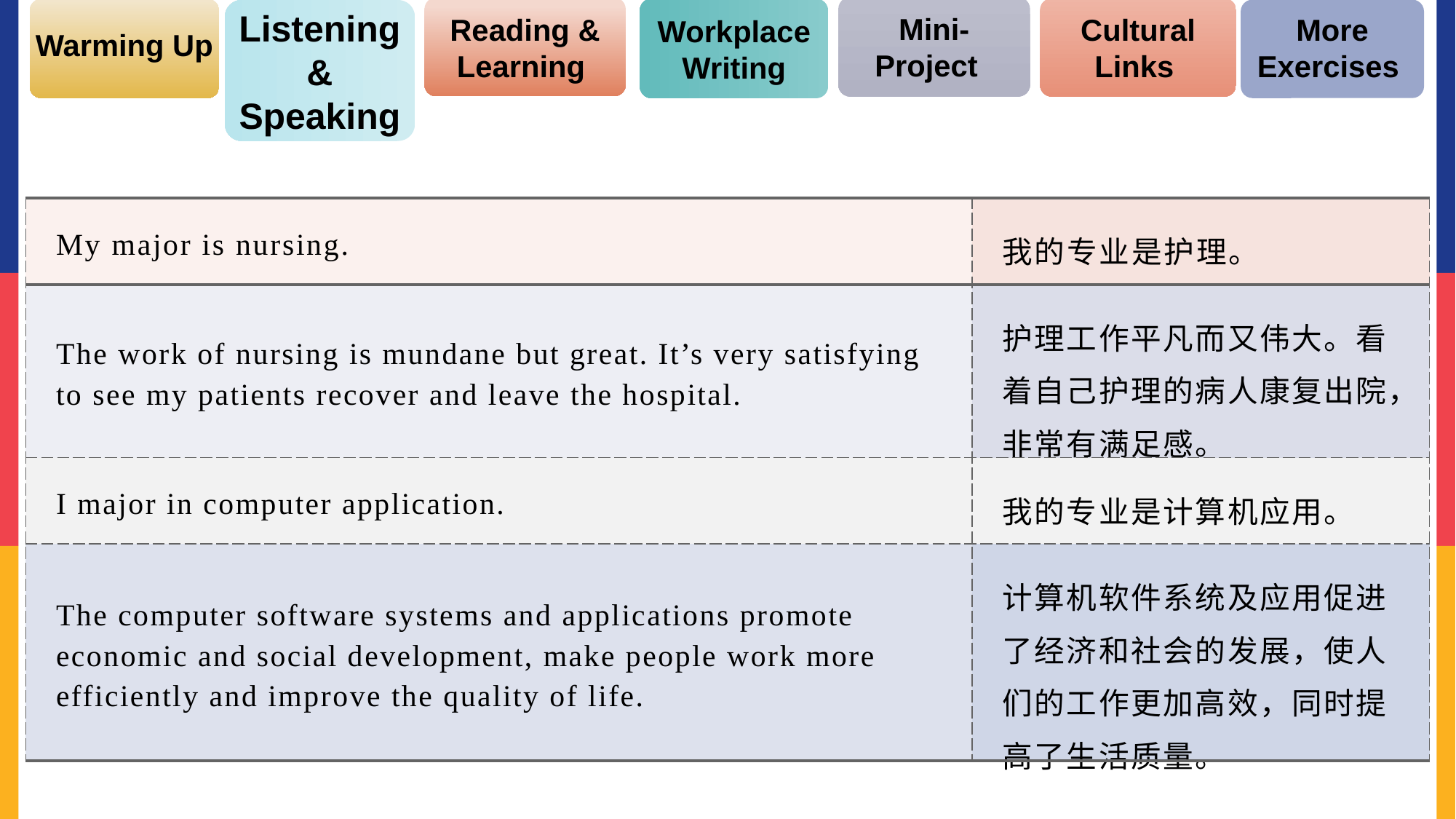

Listening & Speaking

Mini-Project
Cultural Links
Reading & Learning
More Exercises
Workplace Writing
Warming Up
| My major is nursing. | 我的专业是护理。 |
| --- | --- |
| The work of nursing is mundane but great. It’s very satisfying to see my patients recover and leave the hospital. | 护理工作平凡而又伟大。看着自己护理的病人康复出院，非常有满足感。 |
| I major in computer application. | 我的专业是计算机应用。 |
| The computer software systems and applications promote economic and social development, make people work more efficiently and improve the quality of life. | 计算机软件系统及应用促进了经济和社会的发展，使人们的工作更加高效，同时提高了生活质量。 |